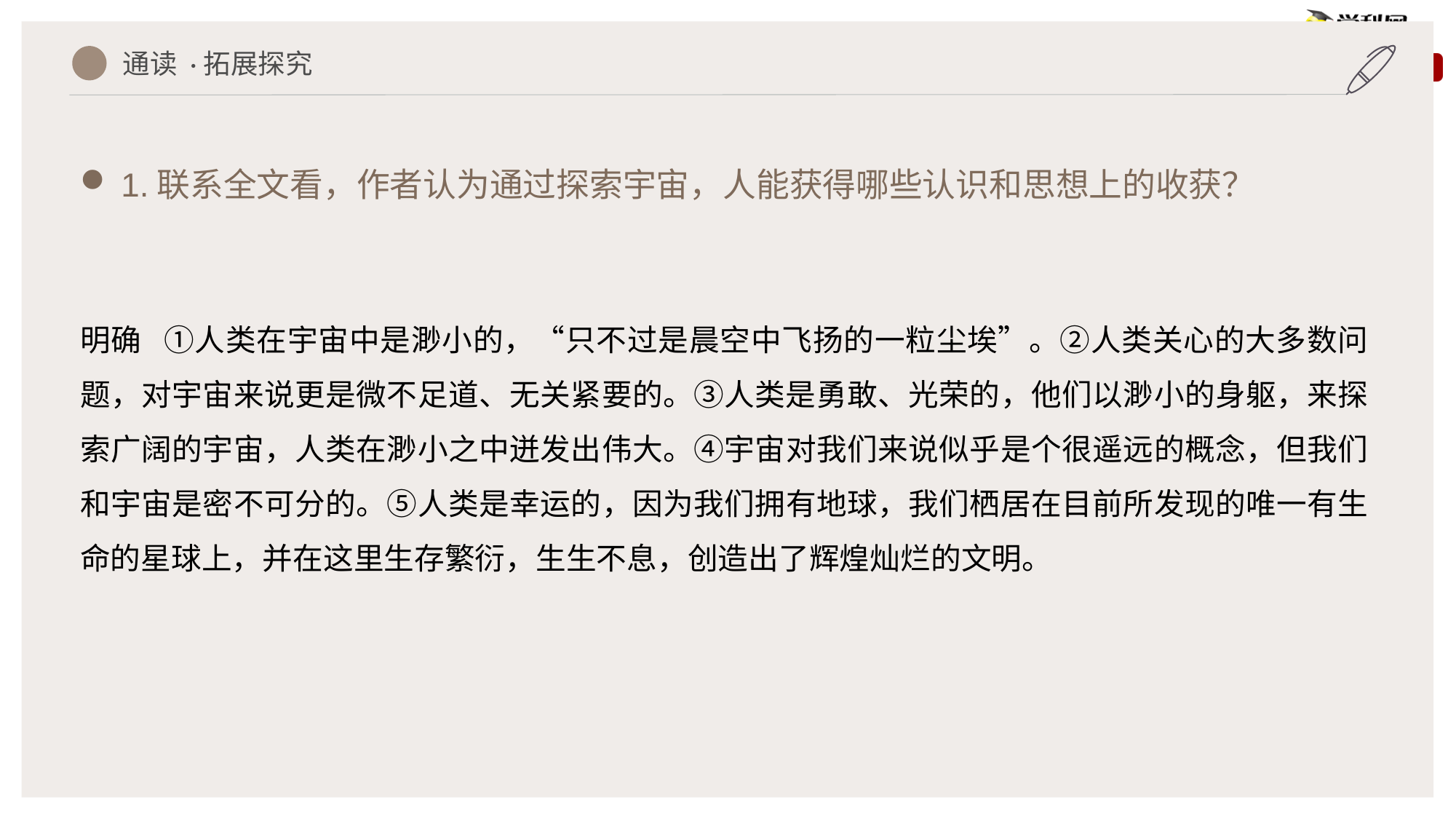

通读 ·拓展探究

1.联系全文看，作者认为通过探索宇宙，人能获得哪些认识和思想上的收获？
明确   ①人类在宇宙中是渺小的，“只不过是晨空中飞扬的一粒尘埃”。②人类关心的大多数问题，对宇宙来说更是微不足道、无关紧要的。③人类是勇敢、光荣的，他们以渺小的身躯，来探索广阔的宇宙，人类在渺小之中迸发出伟大。④宇宙对我们来说似乎是个很遥远的概念，但我们和宇宙是密不可分的。⑤人类是幸运的，因为我们拥有地球，我们栖居在目前所发现的唯一有生命的星球上，并在这里生存繁衍，生生不息，创造出了辉煌灿烂的文明。